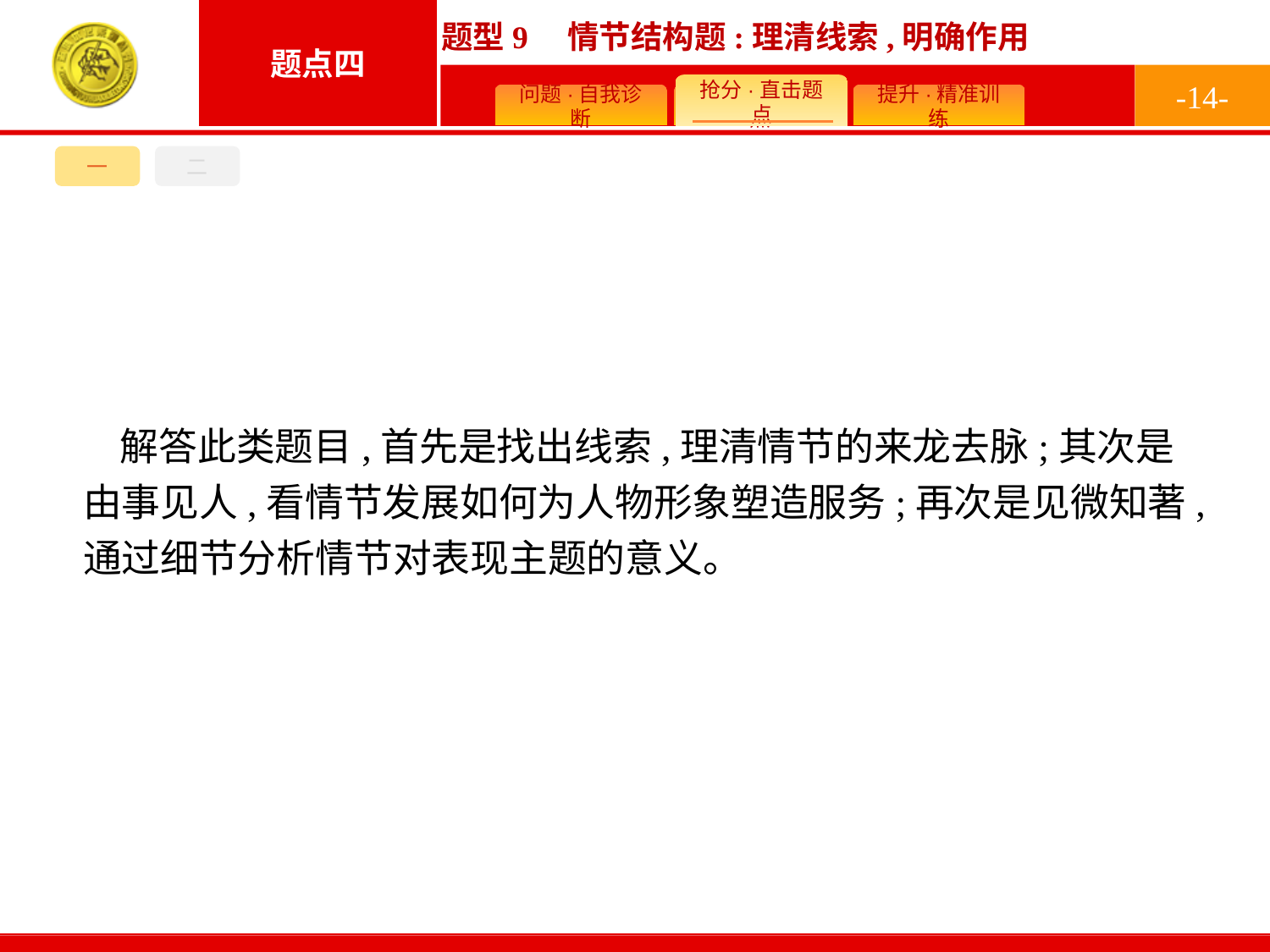

-14-
一
二
解答此类题目,首先是找出线索,理清情节的来龙去脉;其次是由事见人,看情节发展如何为人物形象塑造服务;再次是见微知著,通过细节分析情节对表现主题的意义。